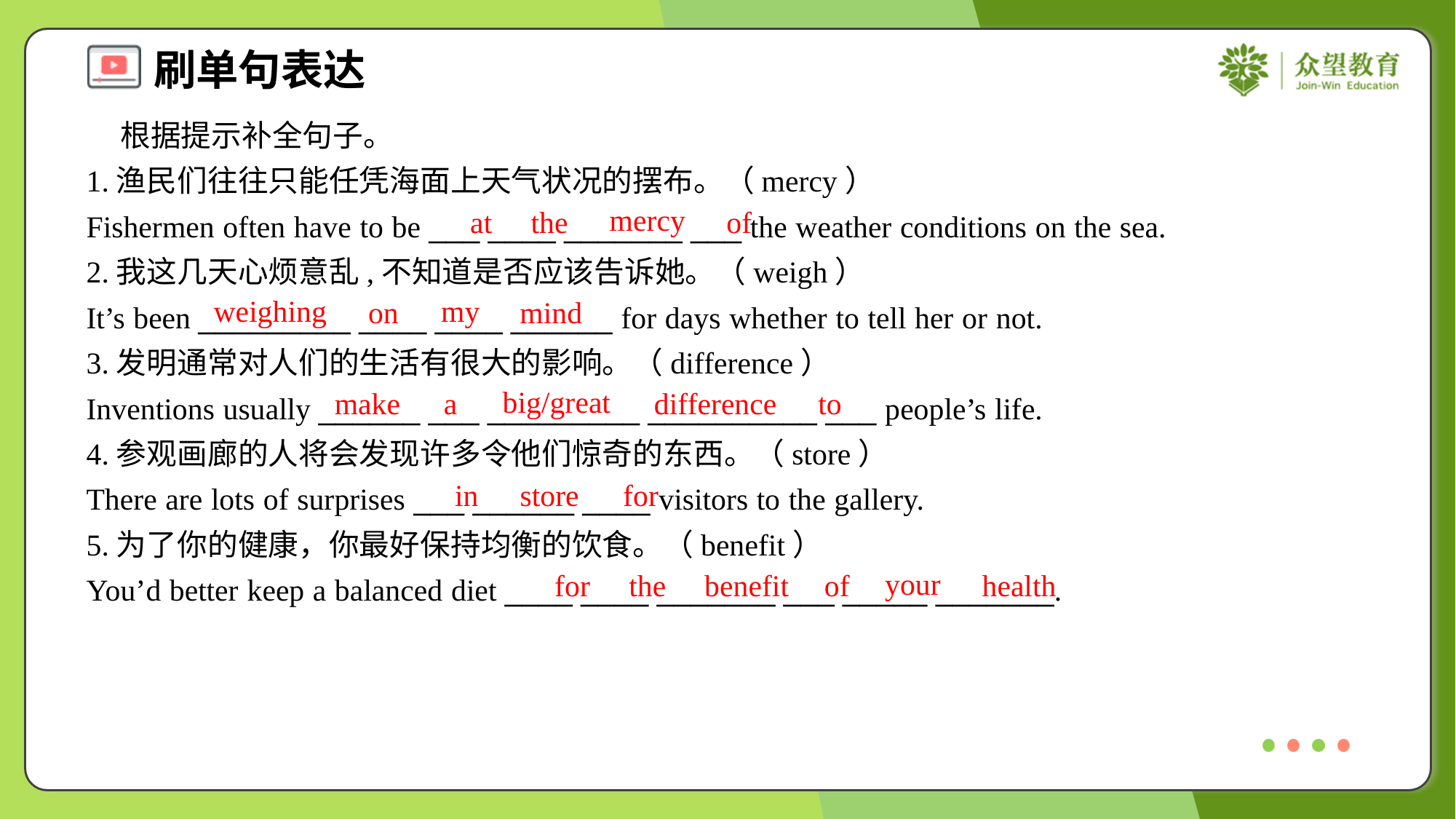

根据提示补全句子。
1.渔民们往往只能任凭海面上天气状况的摆布。（mercy）
Fishermen often have to be ___ ____ _______ ___ the weather conditions on the sea.
2.我这几天心烦意乱,不知道是否应该告诉她。（weigh）
It’s been _________ ____ ____ ______ for days whether to tell her or not.
3.发明通常对人们的生活有很大的影响。（difference）
Inventions usually ______ ___ _________ __________ ___ people’s life.
4.参观画廊的人将会发现许多令他们惊奇的东西。（store）
There are lots of surprises ___ ______ ____ visitors to the gallery.
5.为了你的健康，你最好保持均衡的饮食。（benefit）
You’d better keep a balanced diet ____ ____ _______ ___ _____ _______.
mercy
at
the
of
weighing
my
on
mind
big/great
make
a
difference
to
in
store
for
your
for
the
benefit
of
health